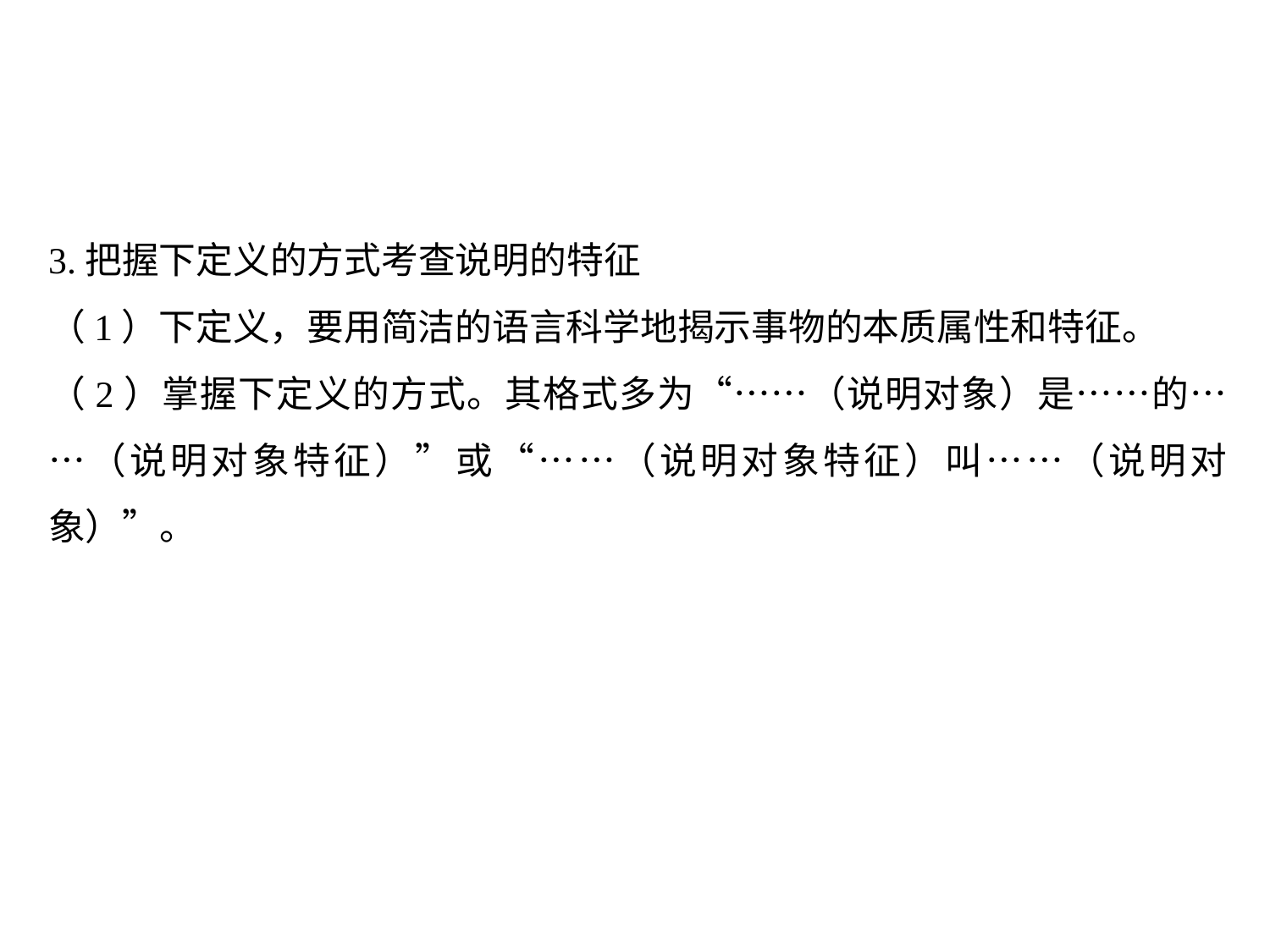

3.把握下定义的方式考查说明的特征
（1）下定义，要用简洁的语言科学地揭示事物的本质属性和特征。
（2）掌握下定义的方式。其格式多为“……（说明对象）是……的……（说明对象特征）”或“……（说明对象特征）叫……（说明对象）”。